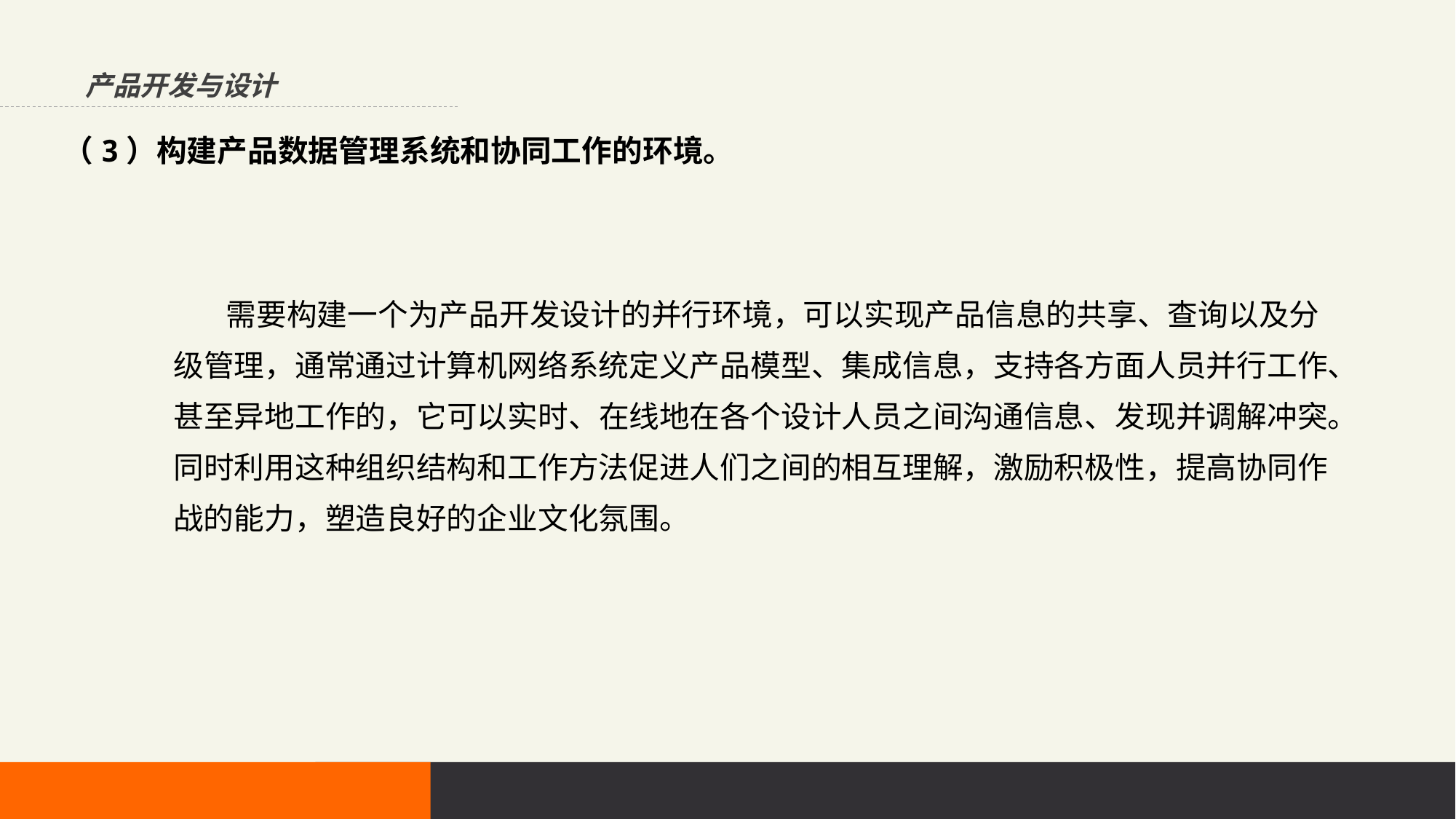

产品开发与设计
（3）构建产品数据管理系统和协同工作的环境。

  需要构建一个为产品开发设计的并行环境，可以实现产品信息的共享、查询以及分级管理，通常通过计算机网络系统定义产品模型、集成信息，支持各方面人员并行工作、甚至异地工作的，它可以实时、在线地在各个设计人员之间沟通信息、发现并调解冲突。同时利用这种组织结构和工作方法促进人们之间的相互理解，激励积极性，提高协同作战的能力，塑造良好的企业文化氛围。